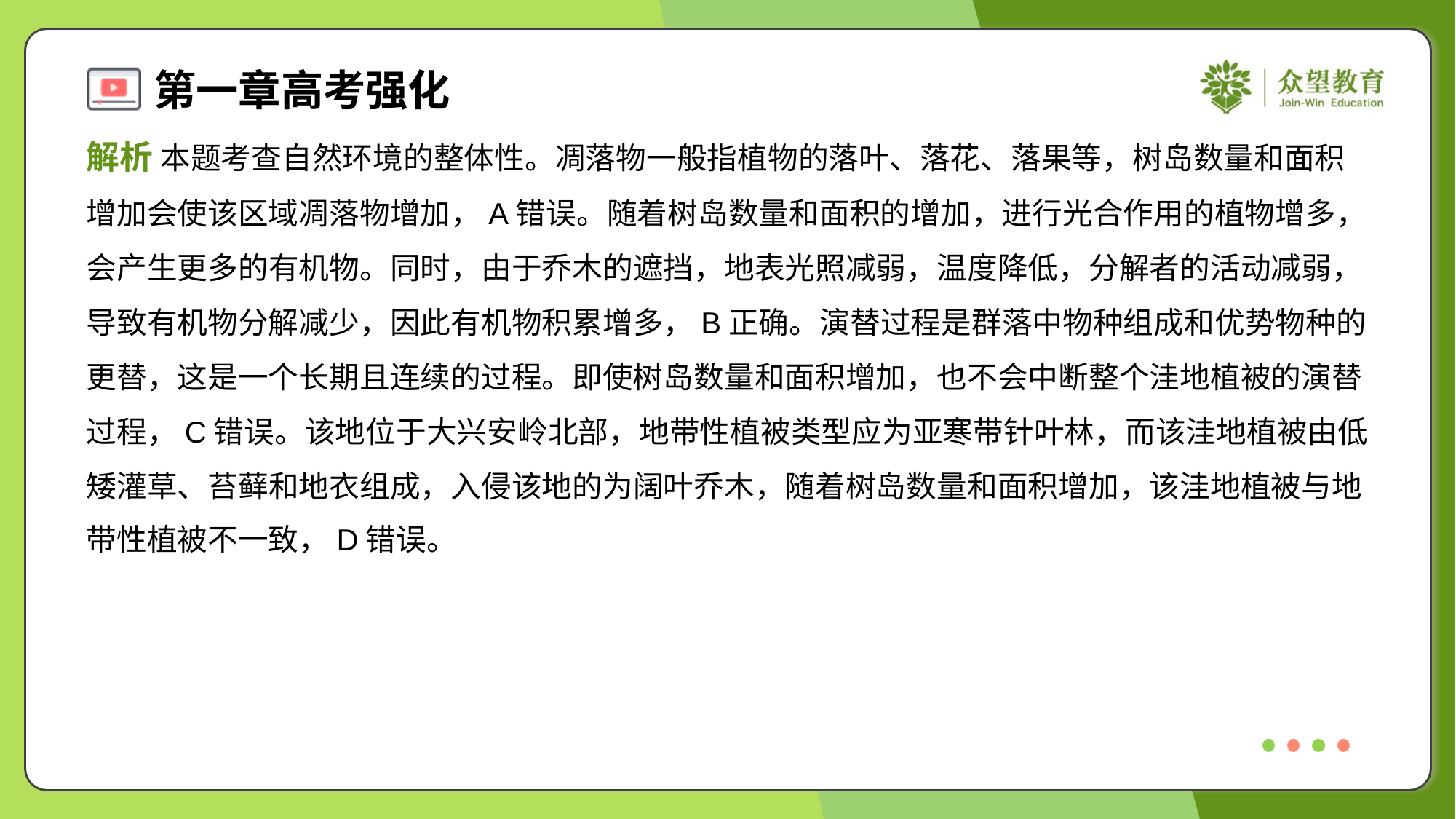

解析 本题考查自然环境的整体性。凋落物一般指植物的落叶、落花、落果等，树岛数量和面积
增加会使该区域凋落物增加，A错误。随着树岛数量和面积的增加，进行光合作用的植物增多，
会产生更多的有机物。同时，由于乔木的遮挡，地表光照减弱，温度降低，分解者的活动减弱，
导致有机物分解减少，因此有机物积累增多，B正确。演替过程是群落中物种组成和优势物种的
更替，这是一个长期且连续的过程。即使树岛数量和面积增加，也不会中断整个洼地植被的演替
过程，C错误。该地位于大兴安岭北部，地带性植被类型应为亚寒带针叶林，而该洼地植被由低
矮灌草、苔藓和地衣组成，入侵该地的为阔叶乔木，随着树岛数量和面积增加，该洼地植被与地
带性植被不一致，D错误。